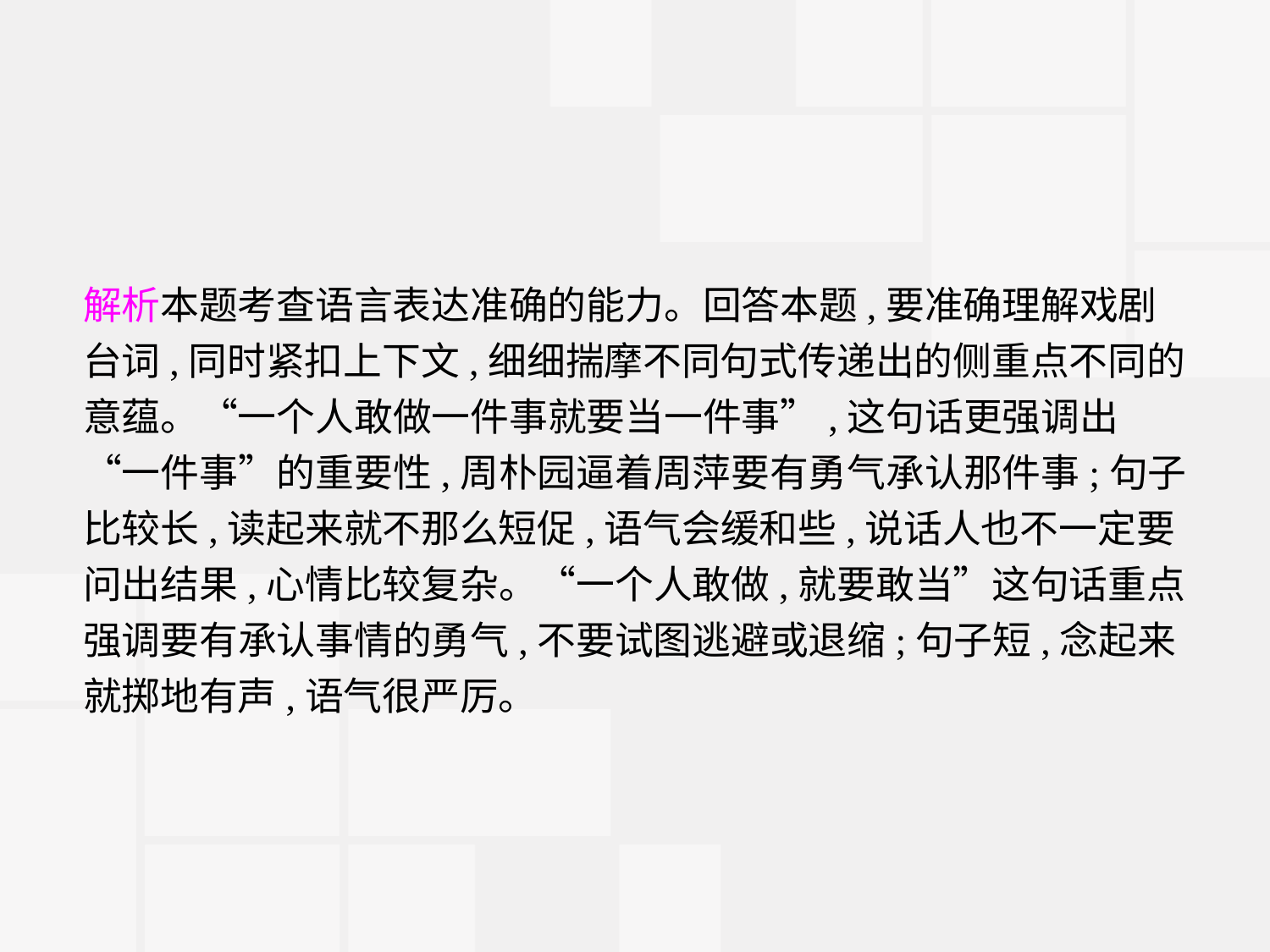

解析本题考查语言表达准确的能力。回答本题,要准确理解戏剧台词,同时紧扣上下文,细细揣摩不同句式传递出的侧重点不同的意蕴。“一个人敢做一件事就要当一件事”,这句话更强调出“一件事”的重要性,周朴园逼着周萍要有勇气承认那件事;句子比较长,读起来就不那么短促,语气会缓和些,说话人也不一定要问出结果,心情比较复杂。“一个人敢做,就要敢当”这句话重点强调要有承认事情的勇气,不要试图逃避或退缩;句子短,念起来就掷地有声,语气很严厉。